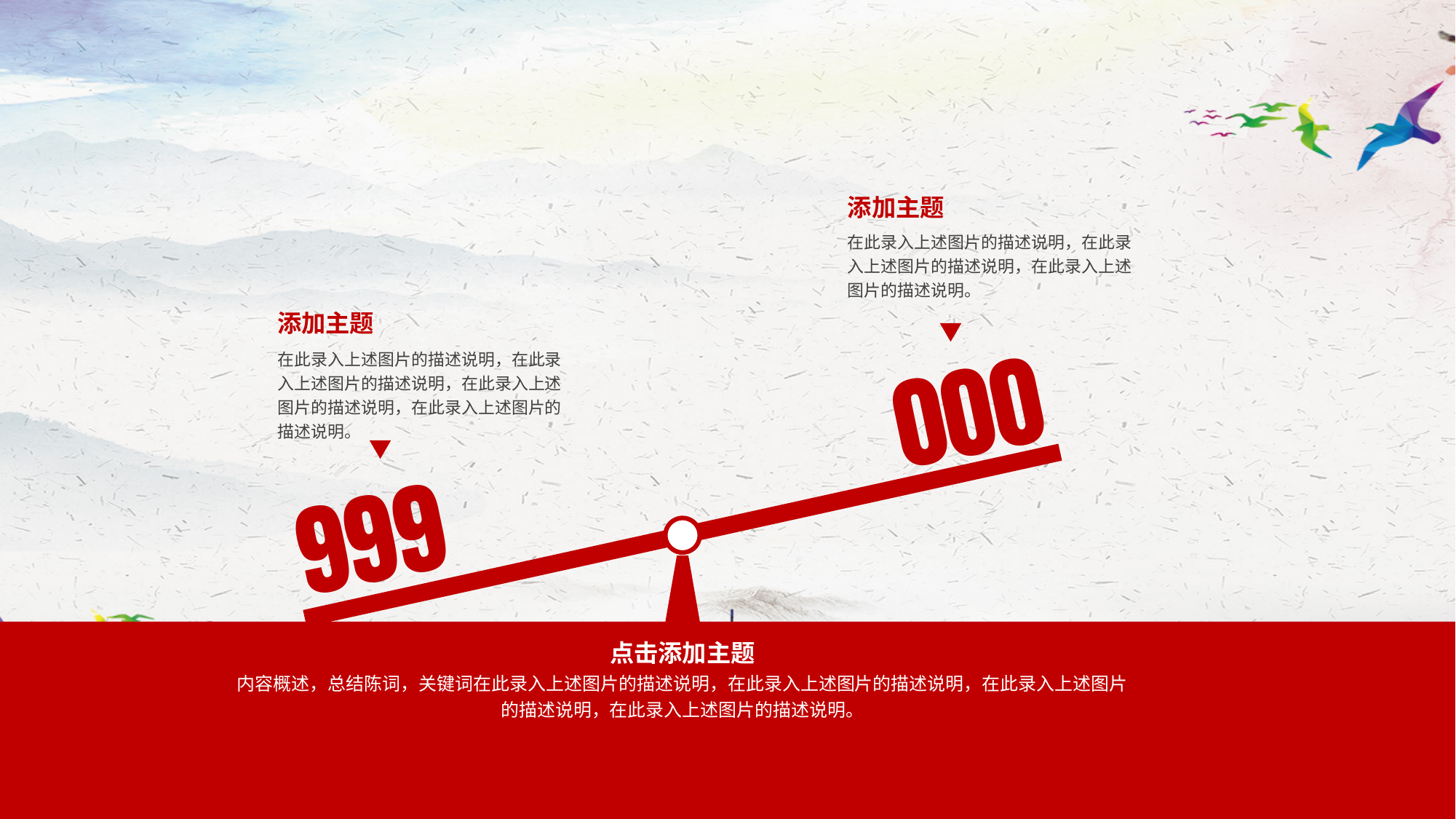

添加主题
在此录入上述图片的描述说明，在此录入上述图片的描述说明，在此录入上述图片的描述说明。

添加主题
在此录入上述图片的描述说明，在此录入上述图片的描述说明，在此录入上述图片的描述说明，在此录入上述图片的描述说明。

000
999

点击添加主题
内容概述，总结陈词，关键词在此录入上述图片的描述说明，在此录入上述图片的描述说明，在此录入上述图片的描述说明，在此录入上述图片的描述说明。